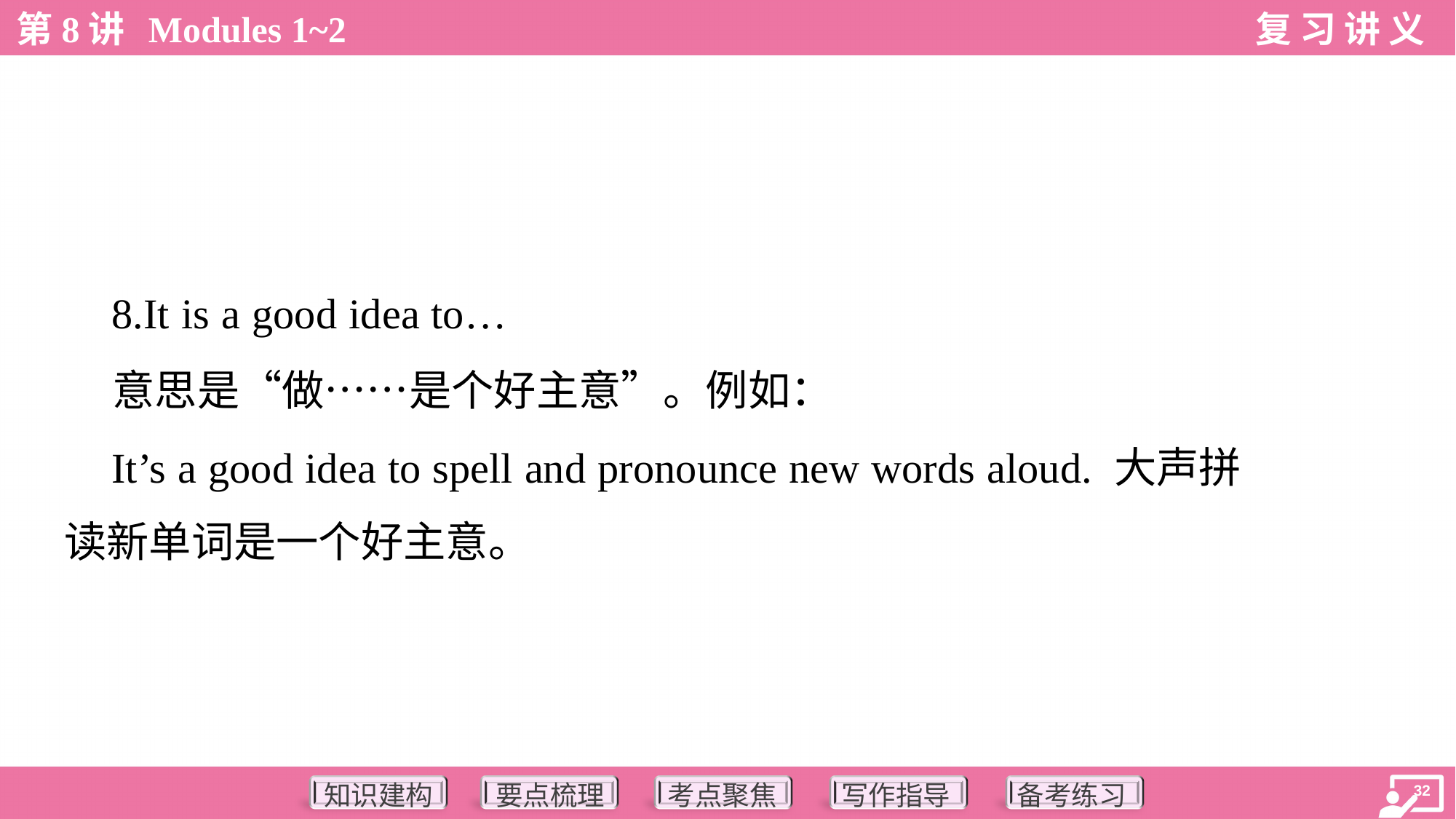

8.It is a good idea to…
    意思是“做……是个好主意”。例如：
    It’s a good idea to spell and pronounce new words aloud. 大声拼
读新单词是一个好主意。